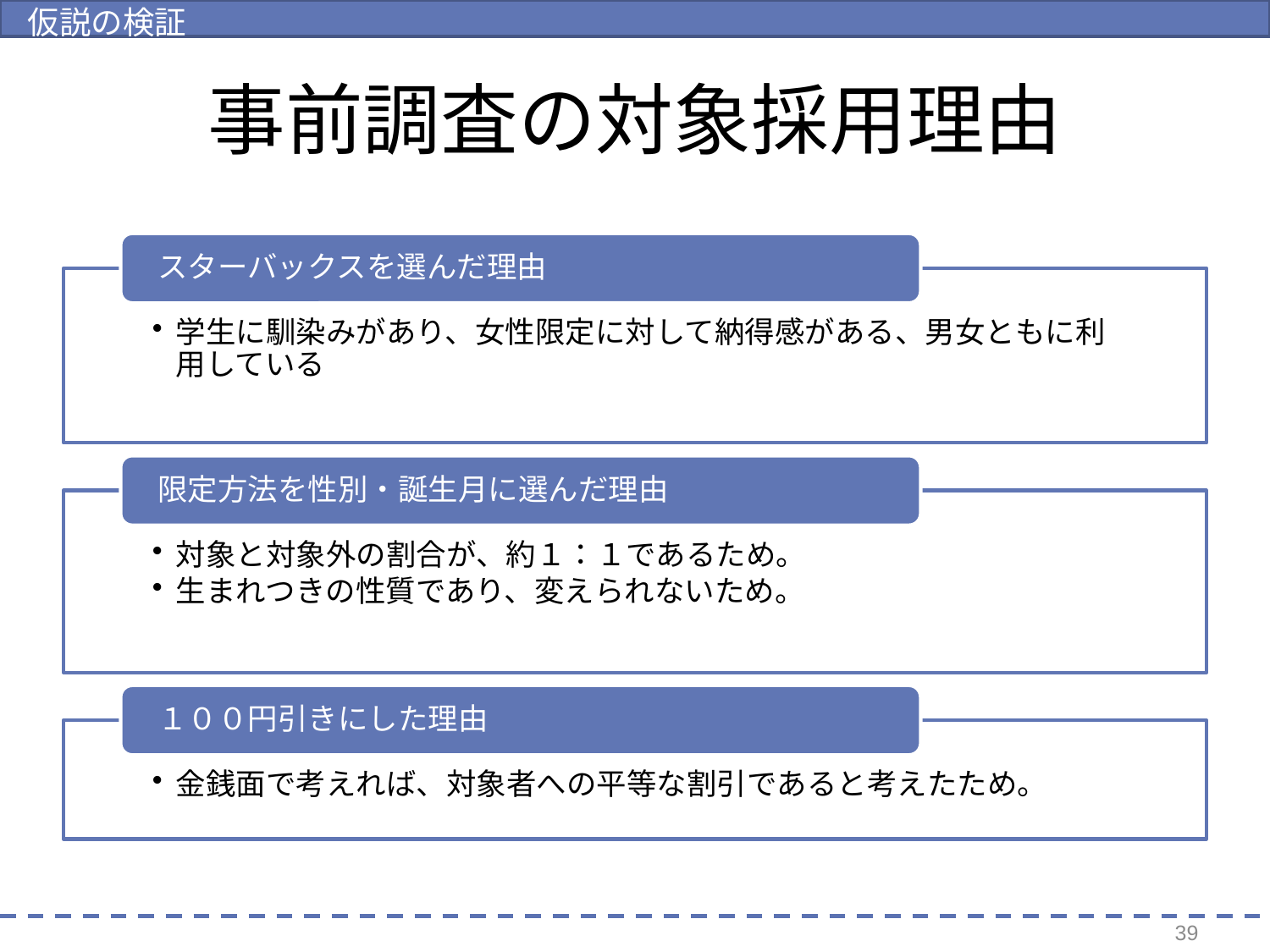

仮説の検証
# 事前調査の対象採用理由
学生に馴染みがあり、女性限定に対して納得感がある、男女ともに利用している
スターバックスを選んだ理由
対象と対象外の割合が、約１：１であるため。
生まれつきの性質であり、変えられないため。
限定方法を性別・誕生月に選んだ理由
金銭面で考えれば、対象者への平等な割引であると考えたため。
１００円引きにした理由